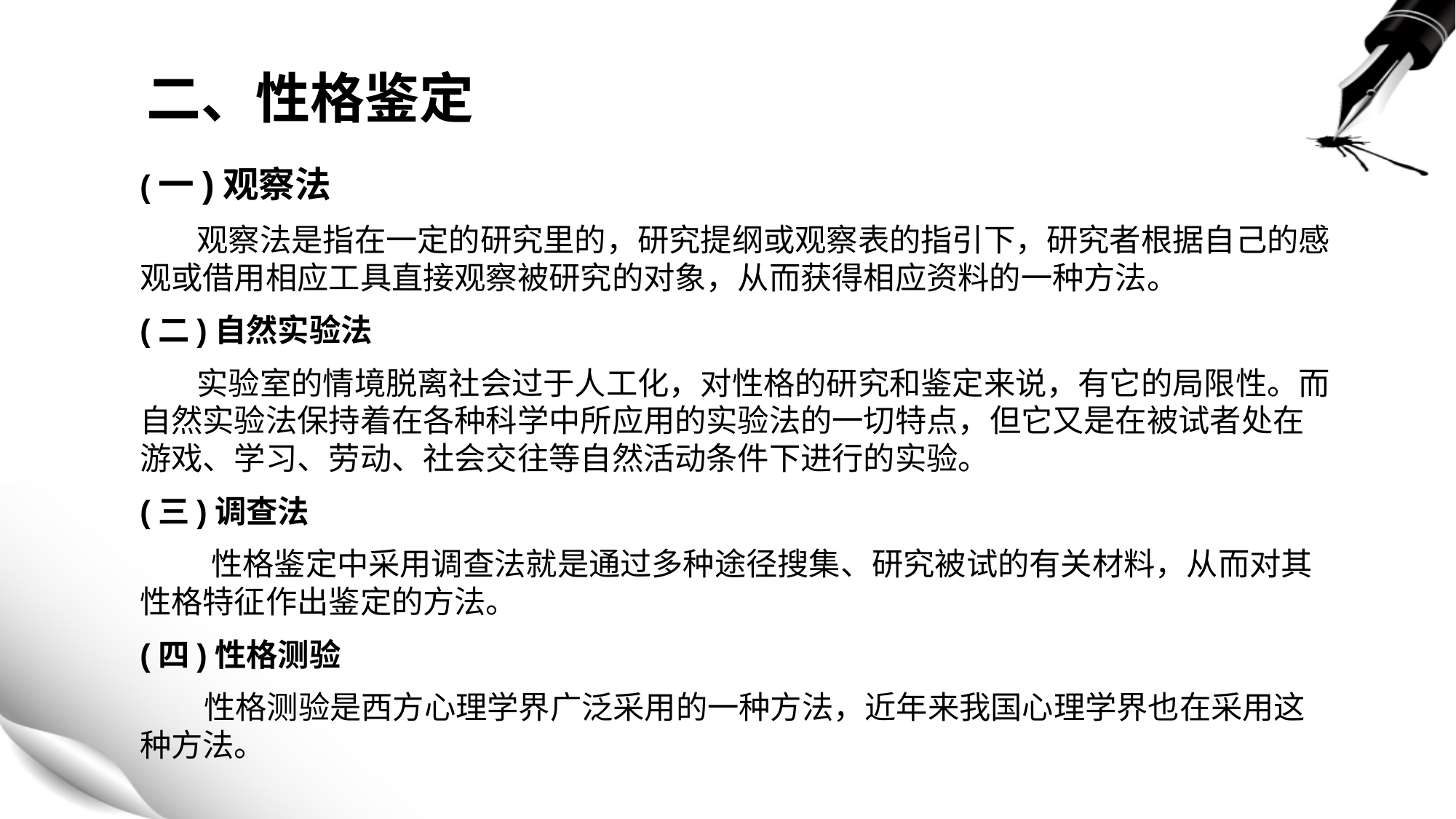

# 二、性格鉴定
(一)观察法
       观察法是指在一定的研究里的，研究提纲或观察表的指引下，研究者根据自己的感观或借用相应工具直接观察被研究的对象，从而获得相应资料的一种方法。
(二)自然实验法
       实验室的情境脱离社会过于人工化，对性格的研究和鉴定来说，有它的局限性。而自然实验法保持着在各种科学中所应用的实验法的一切特点，但它又是在被试者处在游戏、学习、劳动、社会交往等自然活动条件下进行的实验。
(三)调查法
         性格鉴定中采用调查法就是通过多种途径搜集、研究被试的有关材料，从而对其性格特征作出鉴定的方法。
(四)性格测验
        性格测验是西方心理学界广泛采用的一种方法，近年来我国心理学界也在采用这种方法。